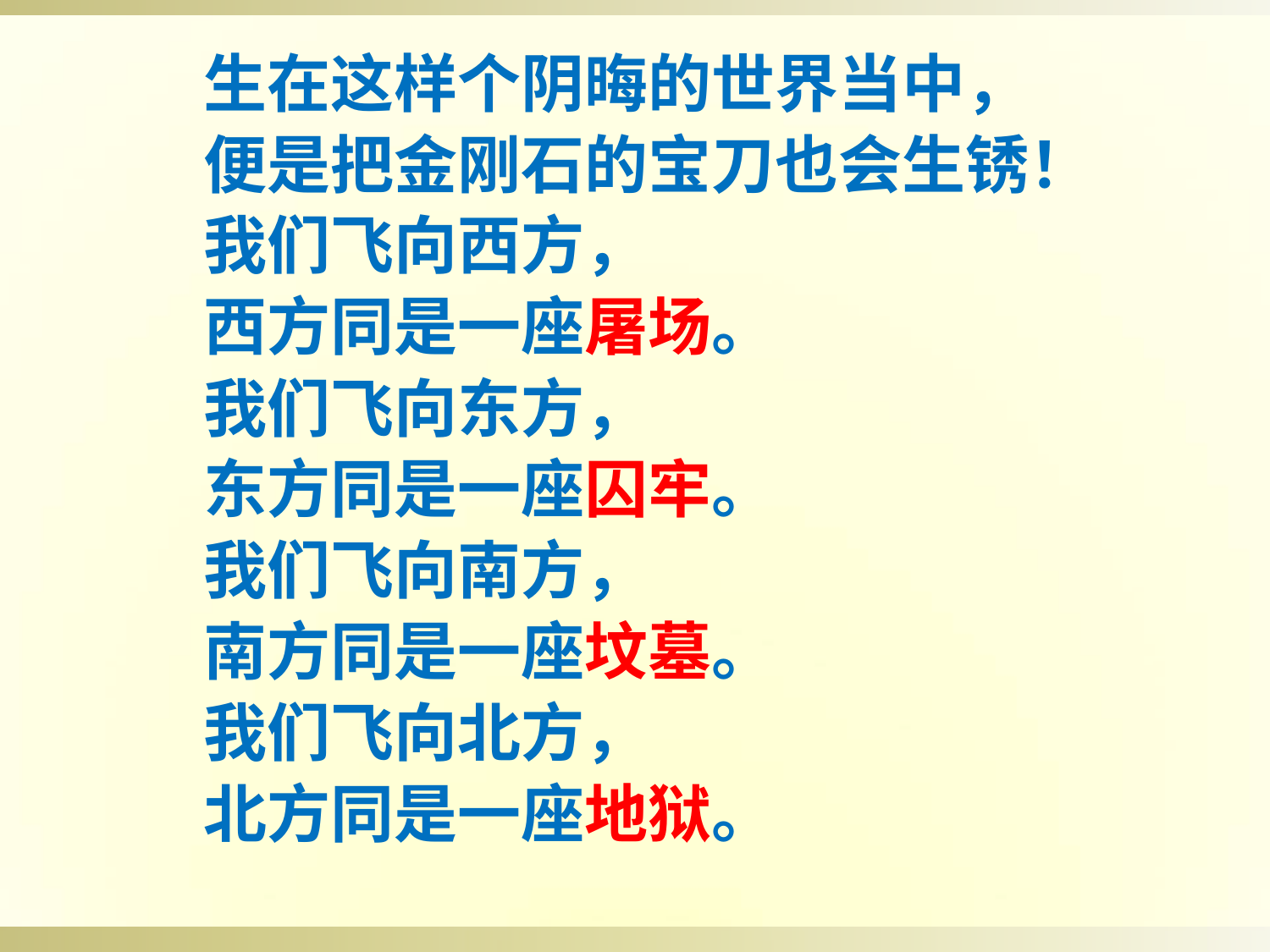

生在这样个阴晦的世界当中，
便是把金刚石的宝刀也会生锈！
我们飞向西方，
西方同是一座屠场。
我们飞向东方，
东方同是一座囚牢。
我们飞向南方，
南方同是一座坟墓。
我们飞向北方，
北方同是一座地狱。